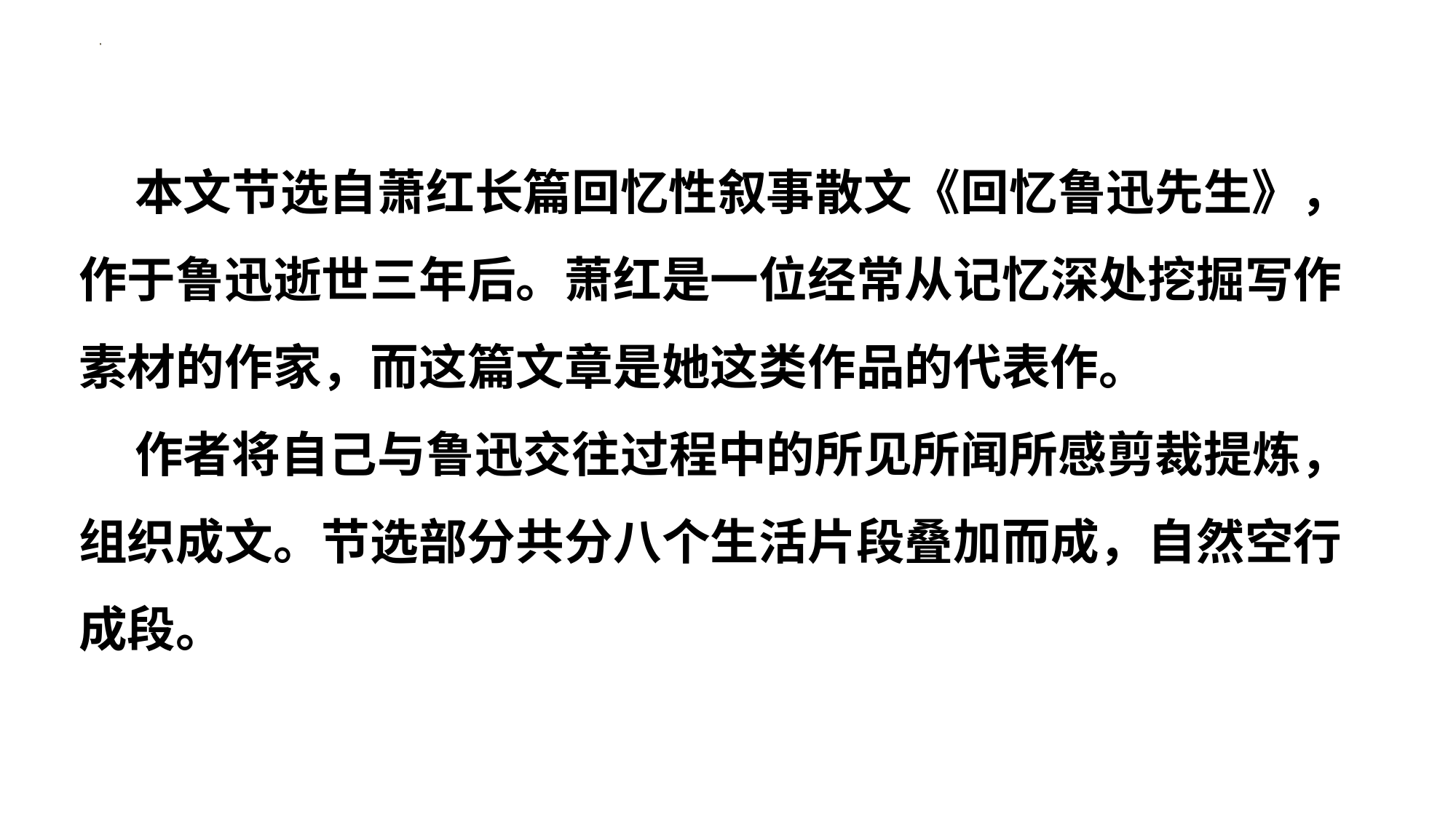

本文节选自萧红长篇回忆性叙事散文《回忆鲁迅先生》，作于鲁迅逝世三年后。萧红是一位经常从记忆深处挖掘写作素材的作家，而这篇文章是她这类作品的代表作。
    作者将自己与鲁迅交往过程中的所见所闻所感剪裁提炼，组织成文。节选部分共分八个生活片段叠加而成，自然空行成段。